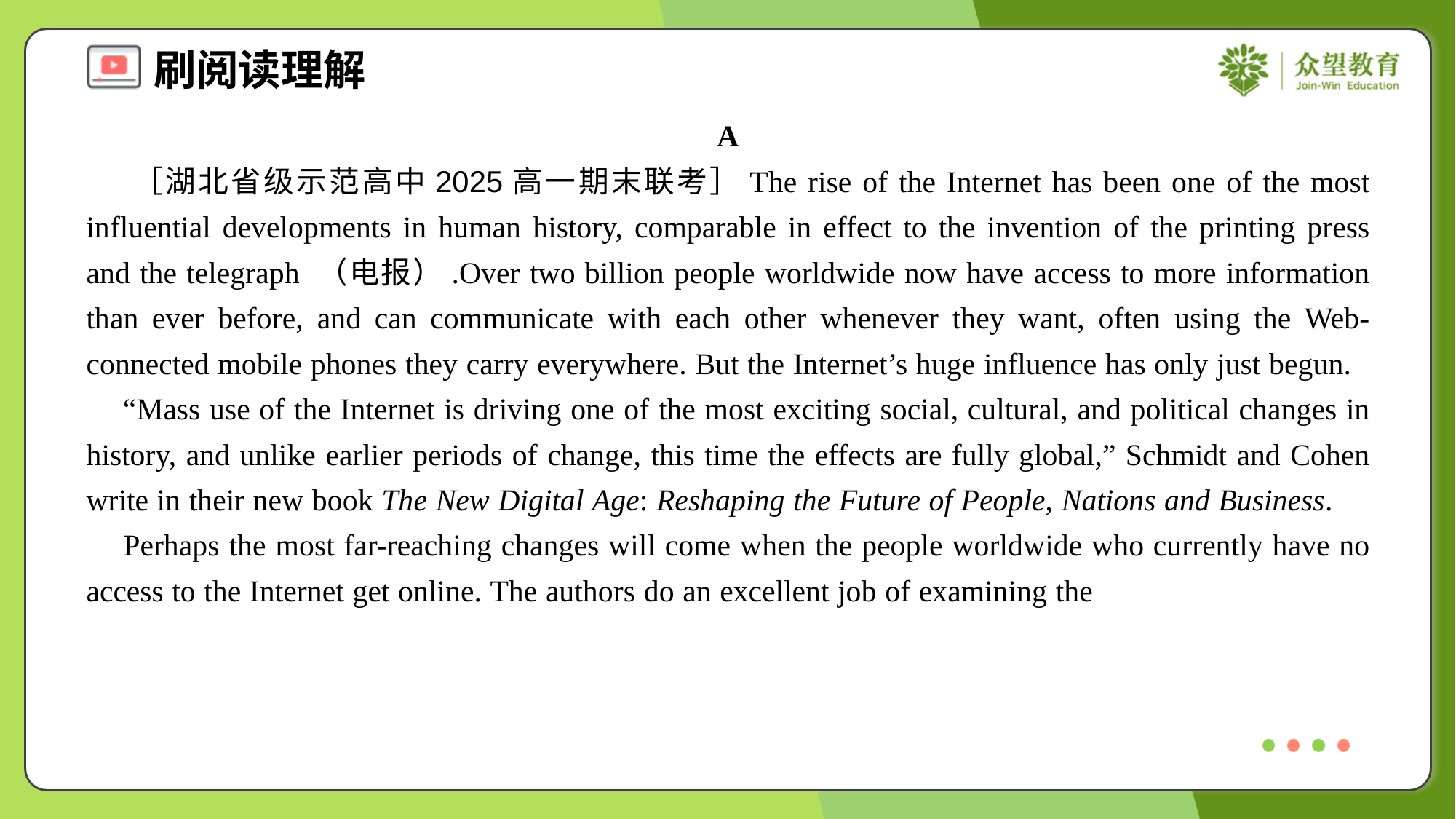

A
    ［湖北省级示范高中2025高一期末联考］The rise of the Internet has been one of the most influential developments in human history, comparable in effect to the invention of the printing press and the telegraph （电报）.Over two billion people worldwide now have access to more information than ever before, and can communicate with each other whenever they want, often using the Web-connected mobile phones they carry everywhere. But the Internet’s huge influence has only just begun.
    “Mass use of the Internet is driving one of the most exciting social, cultural, and political changes in history, and unlike earlier periods of change, this time the effects are fully global,” Schmidt and Cohen write in their new book The New Digital Age: Reshaping the Future of People, Nations and Business.
    Perhaps the most far-reaching changes will come when the people worldwide who currently have no access to the Internet get online. The authors do an excellent job of examining the